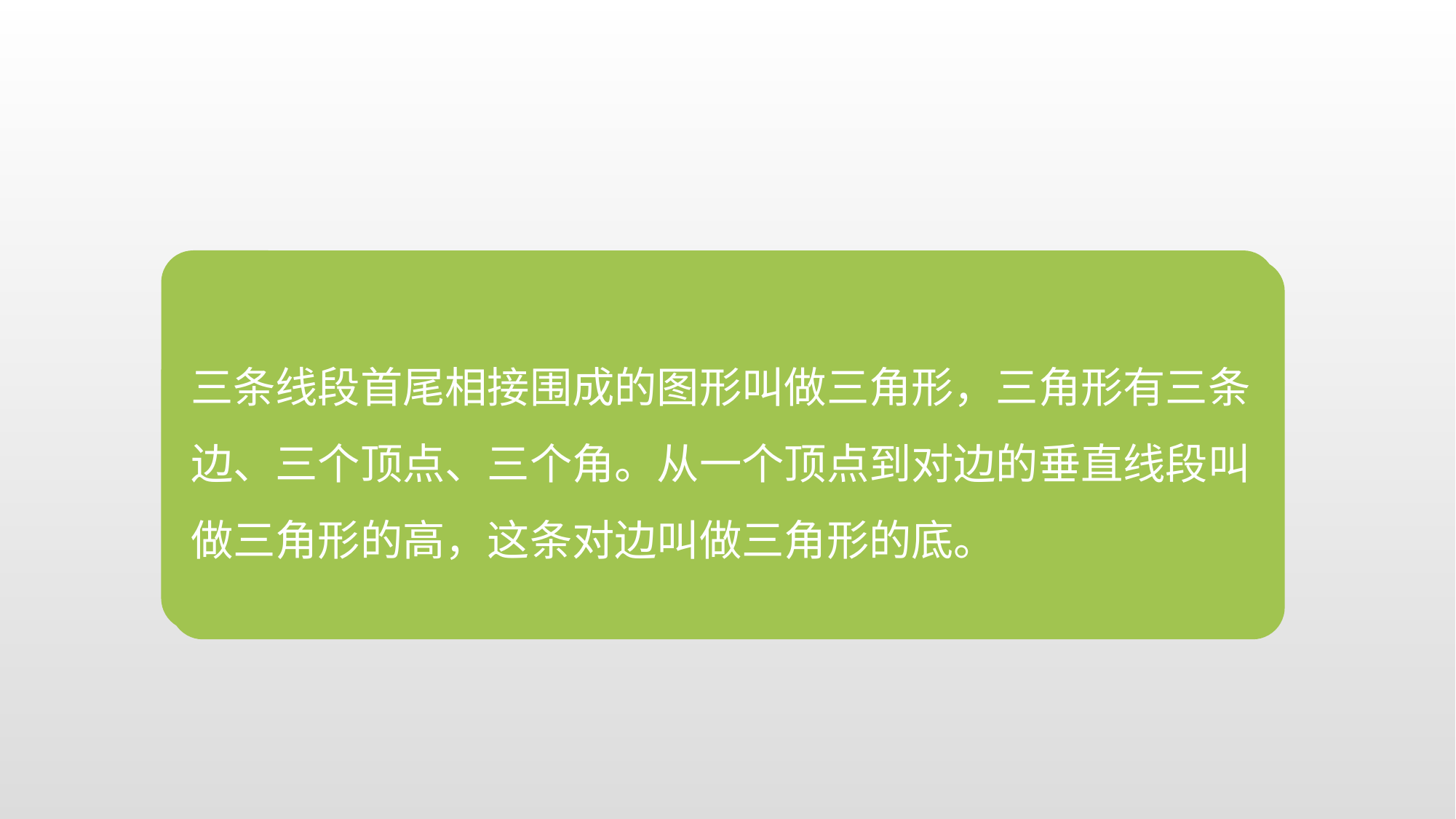

100以内数的连减方法：按从左到右的顺序减，也可以先把后两个数相加，再用第一个数减去相加的结果。
三条线段首尾相接围成的图形叫做三角形，三角形有三条边、三个顶点、三个角。从一个顶点到对边的垂直线段叫做三角形的高，这条对边叫做三角形的底。